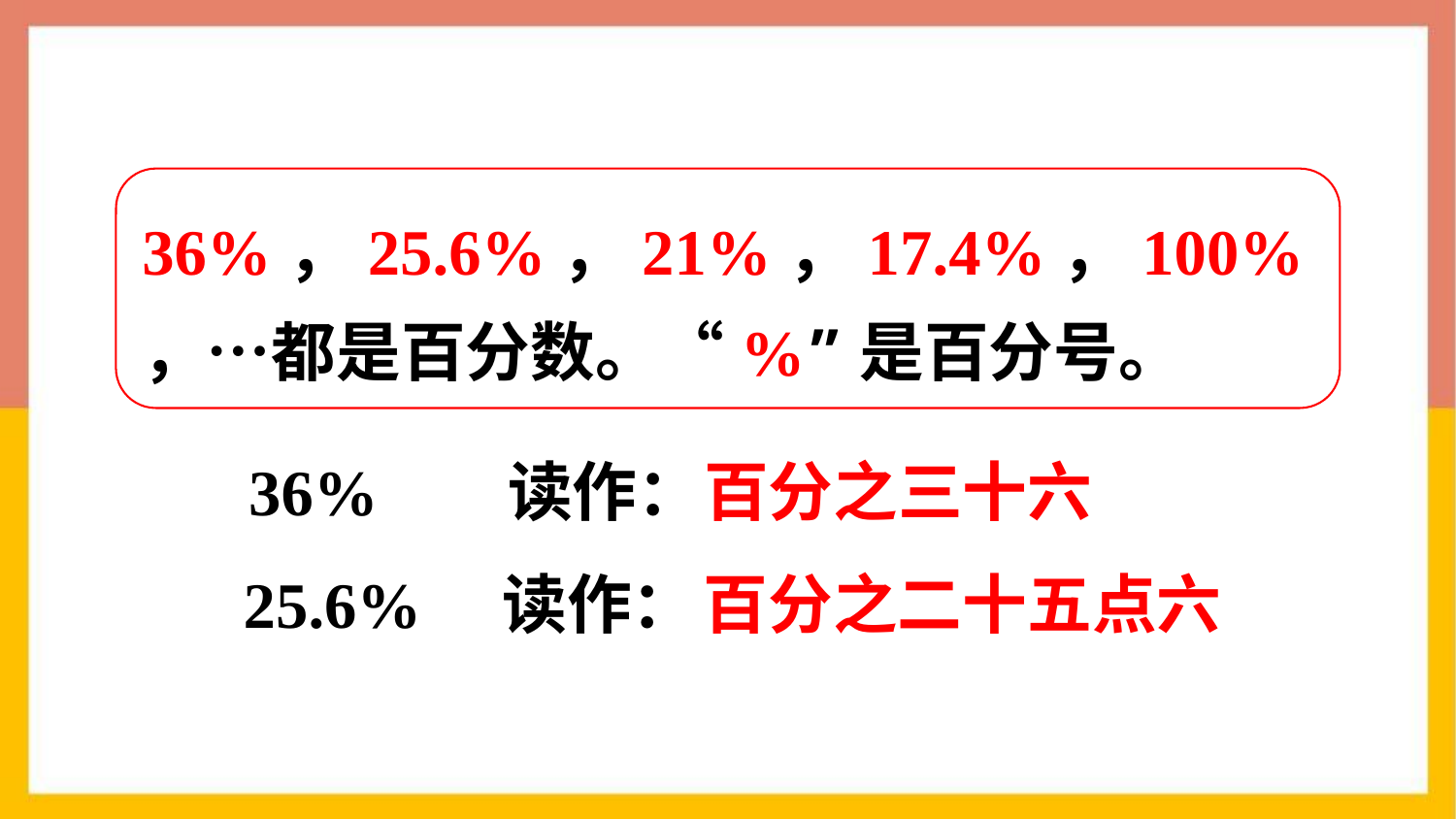

36%，25.6%，21%，17.4%，100%，…都是百分数。“%”是百分号。
36%       读作：
百分之三十六
25.6%    读作：
百分之二十五点六